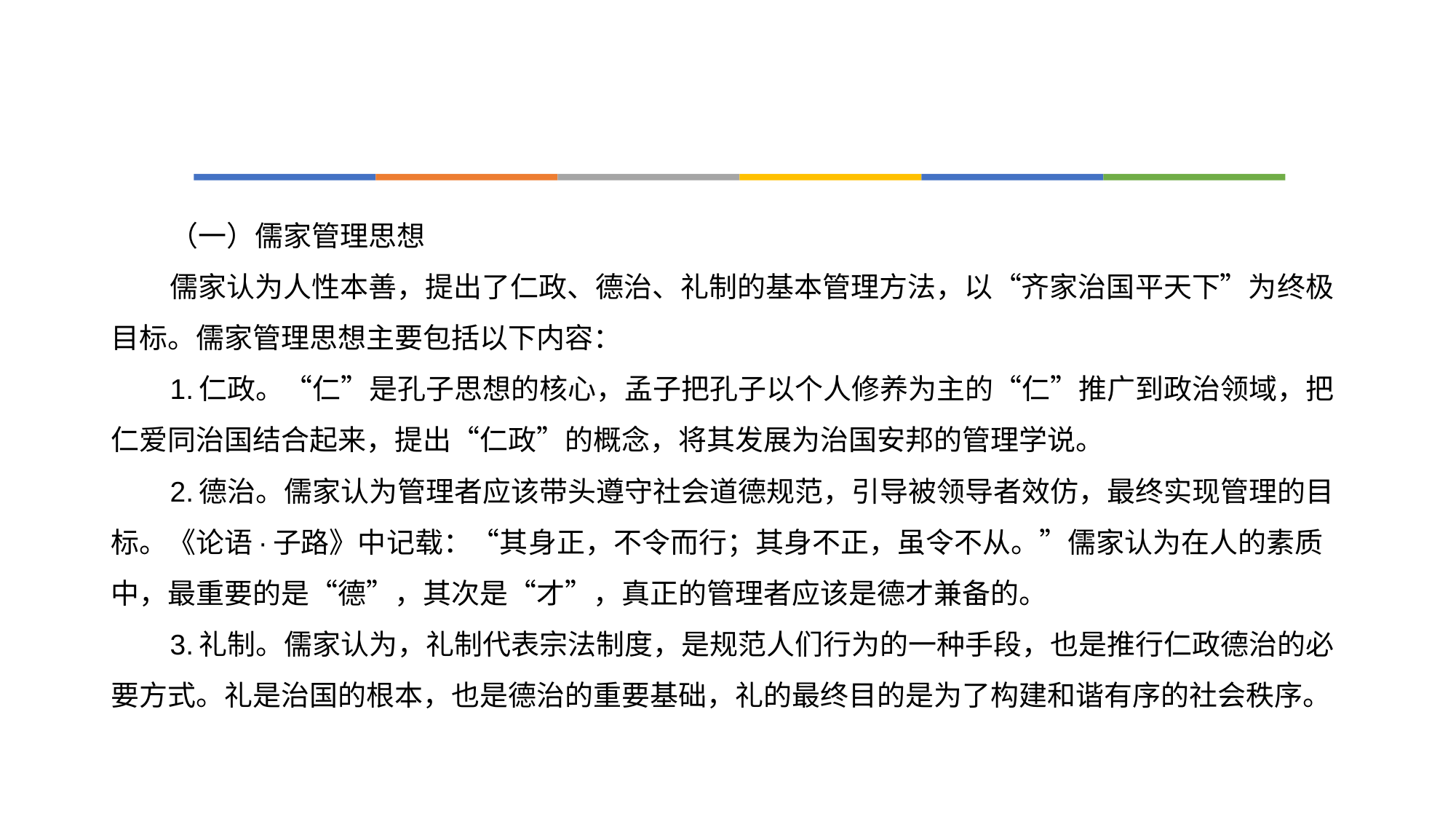

#
（一）儒家管理思想
儒家认为人性本善，提出了仁政、德治、礼制的基本管理方法，以“齐家治国平天下”为终极目标。儒家管理思想主要包括以下内容：
1.仁政。“仁”是孔子思想的核心，孟子把孔子以个人修养为主的“仁”推广到政治领域，把仁爱同治国结合起来，提出“仁政”的概念，将其发展为治国安邦的管理学说。
2.德治。儒家认为管理者应该带头遵守社会道德规范，引导被领导者效仿，最终实现管理的目标。《论语·子路》中记载：“其身正，不令而行；其身不正，虽令不从。”儒家认为在人的素质中，最重要的是“德”，其次是“才”，真正的管理者应该是德才兼备的。
3.礼制。儒家认为，礼制代表宗法制度，是规范人们行为的一种手段，也是推行仁政德治的必要方式。礼是治国的根本，也是德治的重要基础，礼的最终目的是为了构建和谐有序的社会秩序。